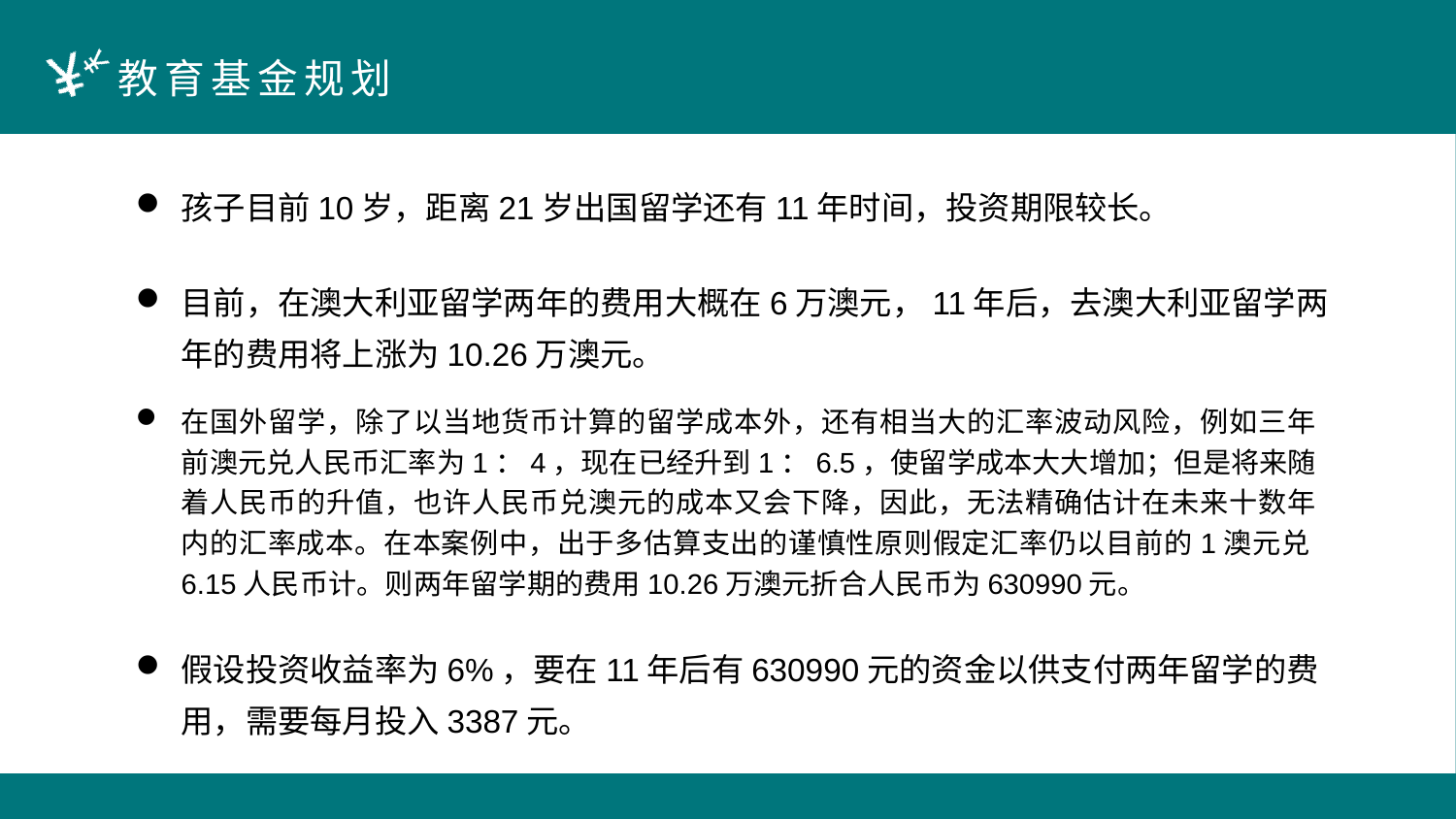

孩子目前10岁，距离21岁出国留学还有11年时间，投资期限较长。
目前，在澳大利亚留学两年的费用大概在6万澳元，11年后，去澳大利亚留学两年的费用将上涨为10.26万澳元。
在国外留学，除了以当地货币计算的留学成本外，还有相当大的汇率波动风险，例如三年前澳元兑人民币汇率为1：4，现在已经升到1：6.5，使留学成本大大增加；但是将来随着人民币的升值，也许人民币兑澳元的成本又会下降，因此，无法精确估计在未来十数年内的汇率成本。在本案例中，出于多估算支出的谨慎性原则假定汇率仍以目前的1澳元兑6.15人民币计。则两年留学期的费用10.26万澳元折合人民币为630990元。
假设投资收益率为6%，要在11年后有630990元的资金以供支付两年留学的费用，需要每月投入3387元。